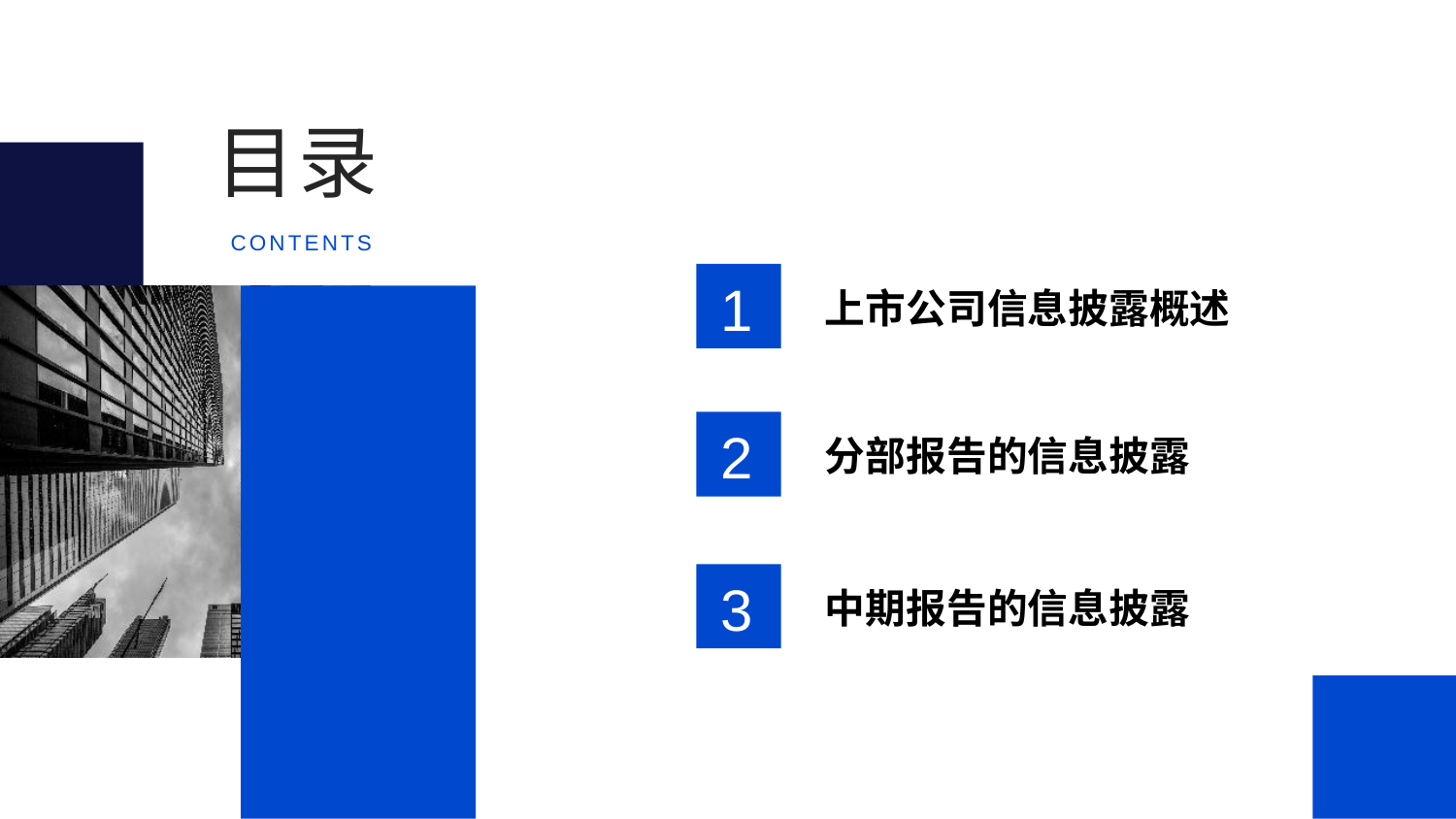

目录
CONTENTS

1
上市公司信息披露概述

2
分部报告的信息披露

3
中期报告的信息披露